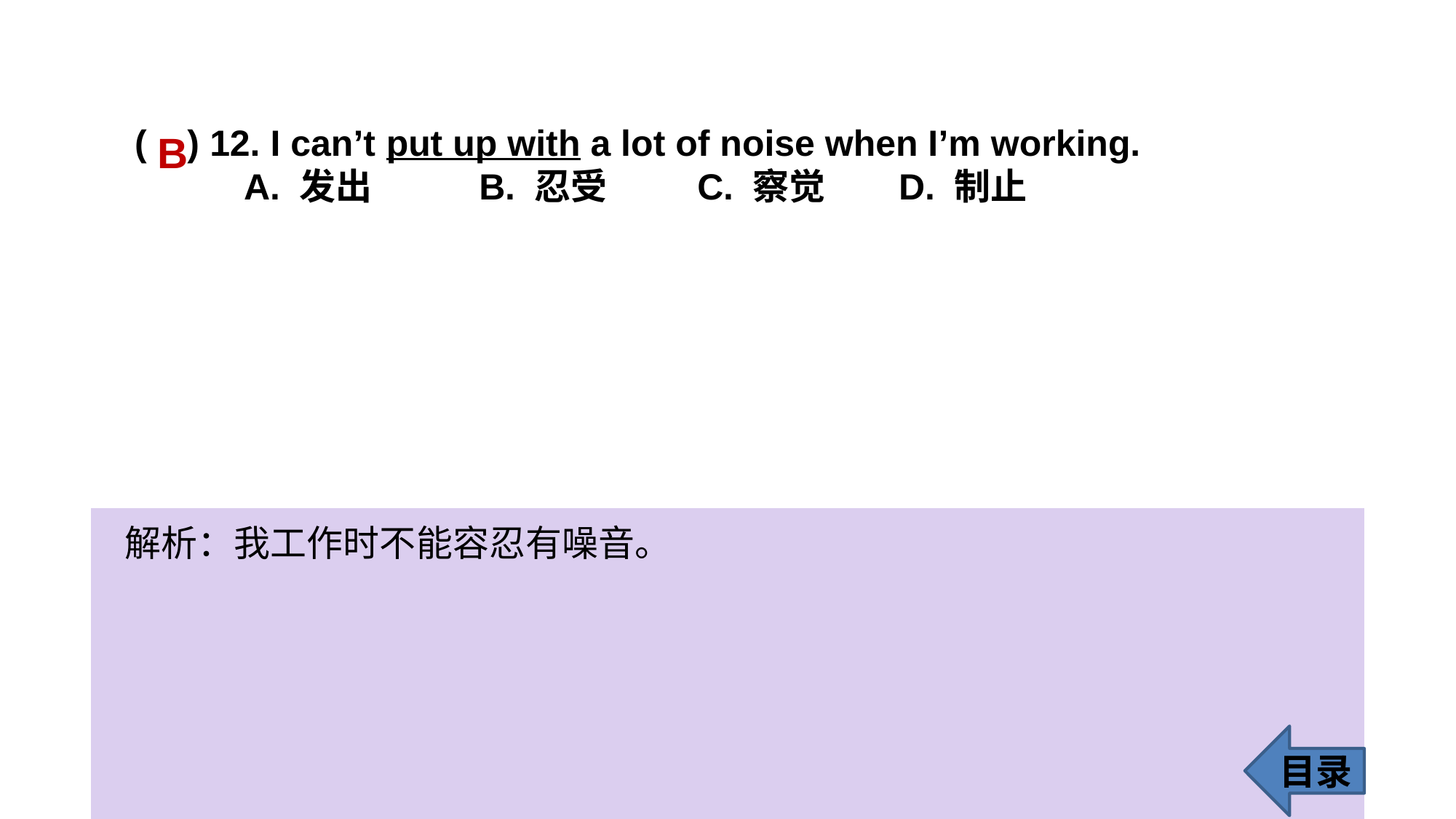

(    ) 12. I can’t put up with a lot of noise when I’m working.
	A. 发出	 B. 忍受	 C. 察觉 	D. 制止
B

解析：我工作时不能容忍有噪音。
目录
18